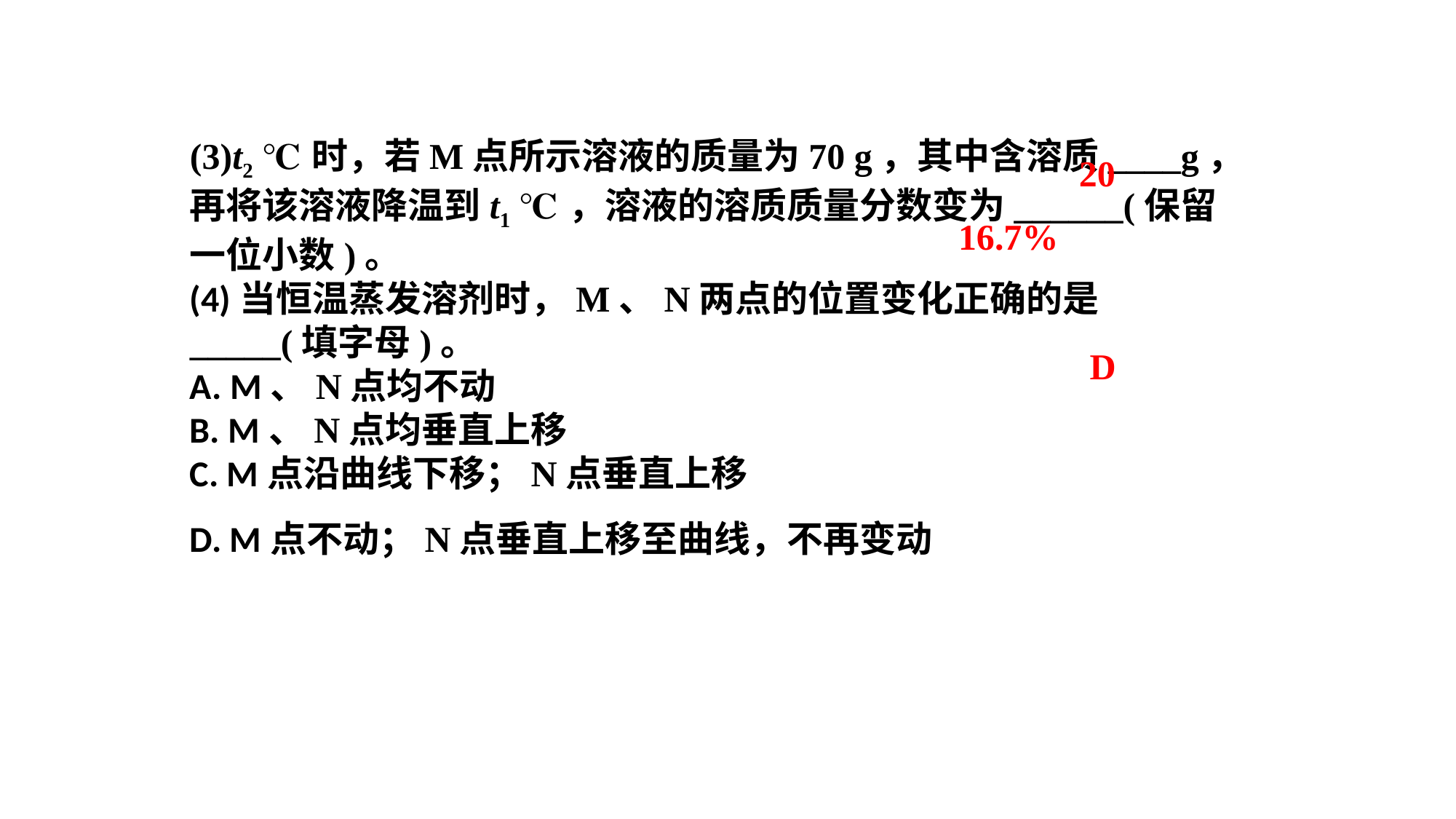

(3)t2 ℃时，若M点所示溶液的质量为70 g，其中含溶质____g，再将该溶液降温到t1 ℃，溶液的溶质质量分数变为______(保留一位小数)。(4)当恒温蒸发溶剂时，M、N两点的位置变化正确的是_____(填字母)。A. M、N点均不动B. M、N点均垂直上移C. M点沿曲线下移；N点垂直上移D. M点不动；N点垂直上移至曲线，不再变动
20
16.7%
D